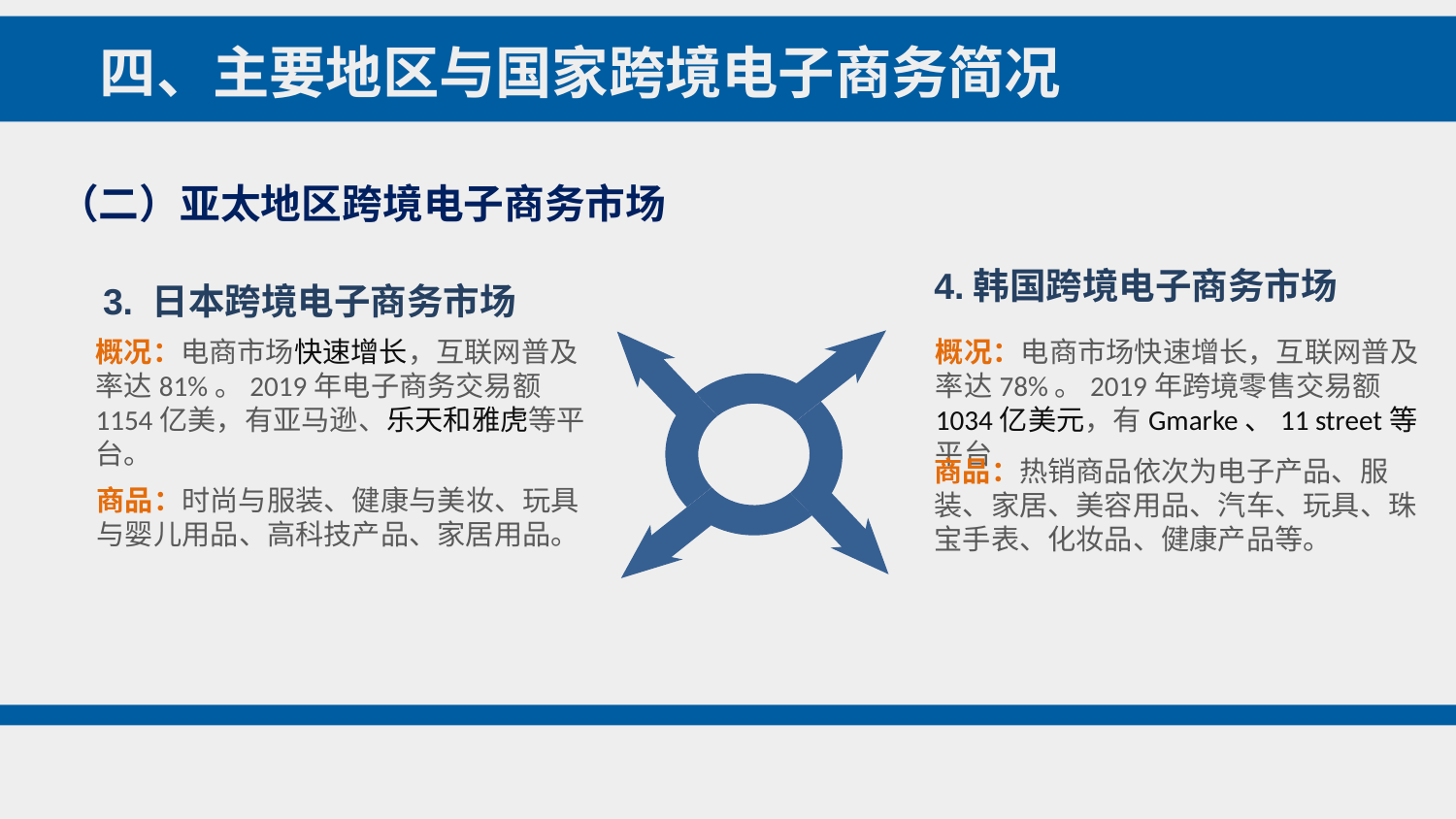

四、主要地区与国家跨境电子商务简况
（二）亚太地区跨境电子商务市场
4.韩国跨境电子商务市场
3. 日本跨境电子商务市场
概况：电商市场快速增长，互联网普及率达81%。2019年电子商务交易额1154亿美，有亚马逊、乐天和雅虎等平台。
概况：电商市场快速增长，互联网普及率达78%。2019年跨境零售交易额1034亿美元，有Gmarke、11 street等平台

商品：热销商品依次为电子产品、服装、家居、美容用品、汽车、玩具、珠宝手表、化妆品、健康产品等。
商品：时尚与服装、健康与美妆、玩具与婴儿用品、高科技产品、家居用品。